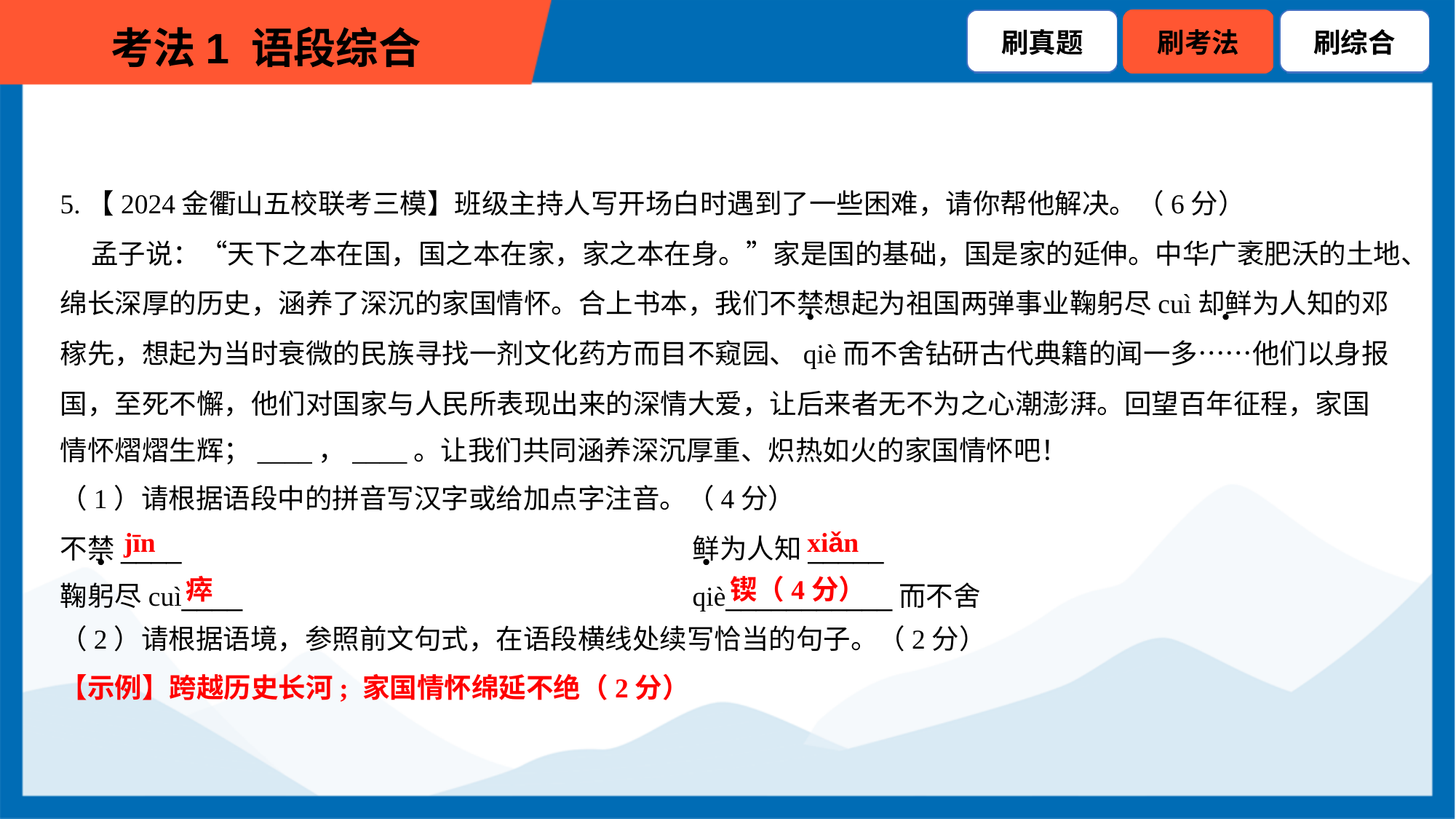

5.【2024金衢山五校联考三模】班级主持人写开场白时遇到了一些困难，请你帮他解决。（6分）
    孟子说：“天下之本在国，国之本在家，家之本在身。”家是国的基础，国是家的延伸。中华广袤肥沃的土地、
绵长深厚的历史，涵养了深沉的家国情怀。合上书本，我们不禁想起为祖国两弹事业鞠躬尽cuì却鲜为人知的邓
稼先，想起为当时衰微的民族寻找一剂文化药方而目不窥园、qiè而不舍钻研古代典籍的闻一多……他们以身报
国，至死不懈，他们对国家与人民所表现出来的深情大爱，让后来者无不为之心潮澎湃。回望百年征程，家国
情怀熠熠生辉；____，____。让我们共同涵养深沉厚重、炽热如火的家国情怀吧！

（1）请根据语段中的拼音写汉字或给加点字注音。（4分）
不禁____	鲜为人知_____
鞠躬尽cuì____	qiè___________而不舍
jīn
xiǎn
瘁
锲（4分）

（2）请根据语境，参照前文句式，在语段横线处续写恰当的句子。（2分）
【示例】跨越历史长河; 家国情怀绵延不绝（2分）